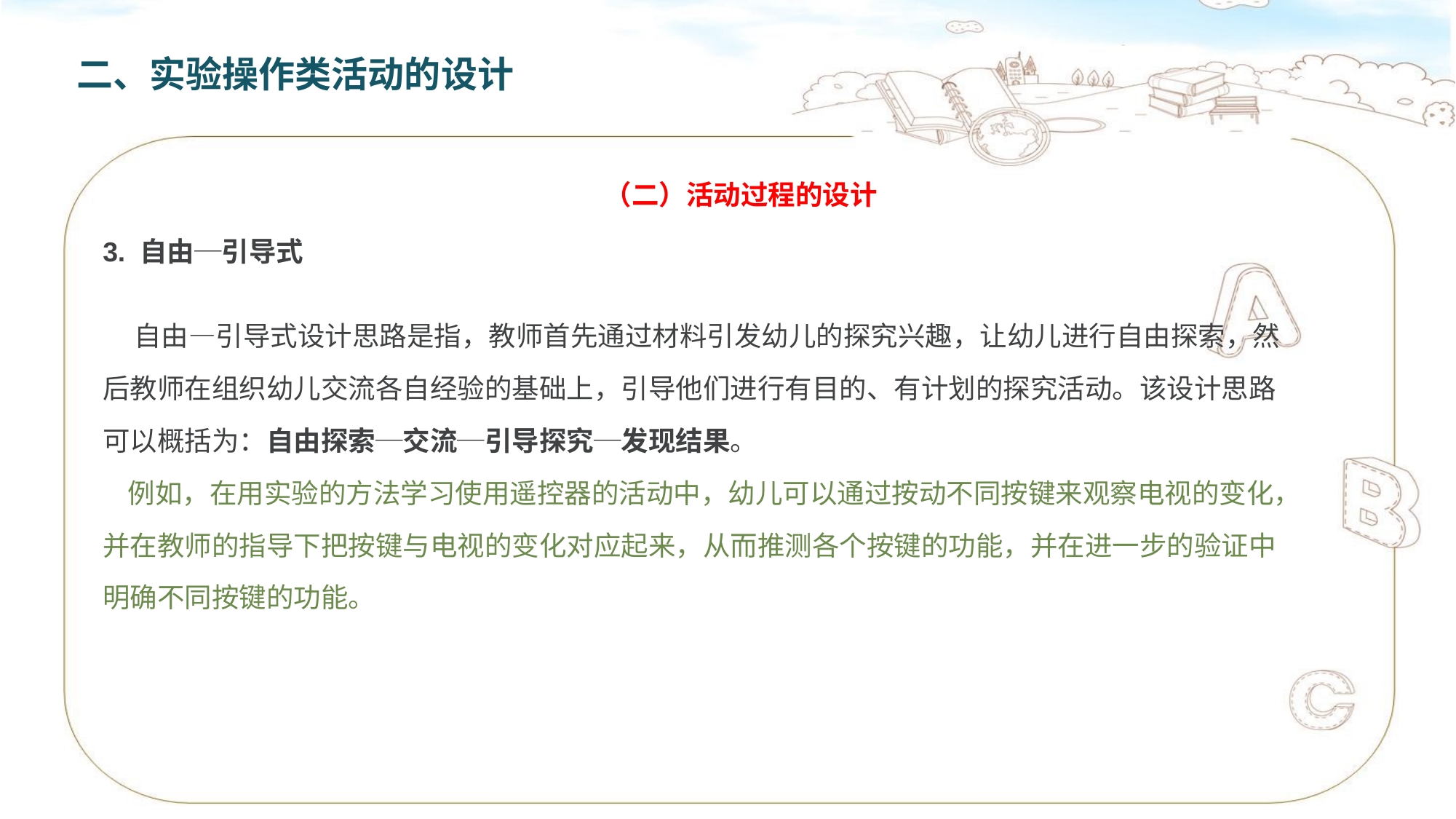

二、实验操作类活动的设计
（二）活动过程的设计
3. 自由─引导式
    自由—引导式设计思路是指，教师首先通过材料引发幼儿的探究兴趣，让幼儿进行自由探索，然后教师在组织幼儿交流各自经验的基础上，引导他们进行有目的、有计划的探究活动。该设计思路可以概括为：自由探索─交流─引导探究─发现结果。
   例如，在用实验的方法学习使用遥控器的活动中，幼儿可以通过按动不同按键来观察电视的变化，并在教师的指导下把按键与电视的变化对应起来，从而推测各个按键的功能，并在进一步的验证中明确不同按键的功能。